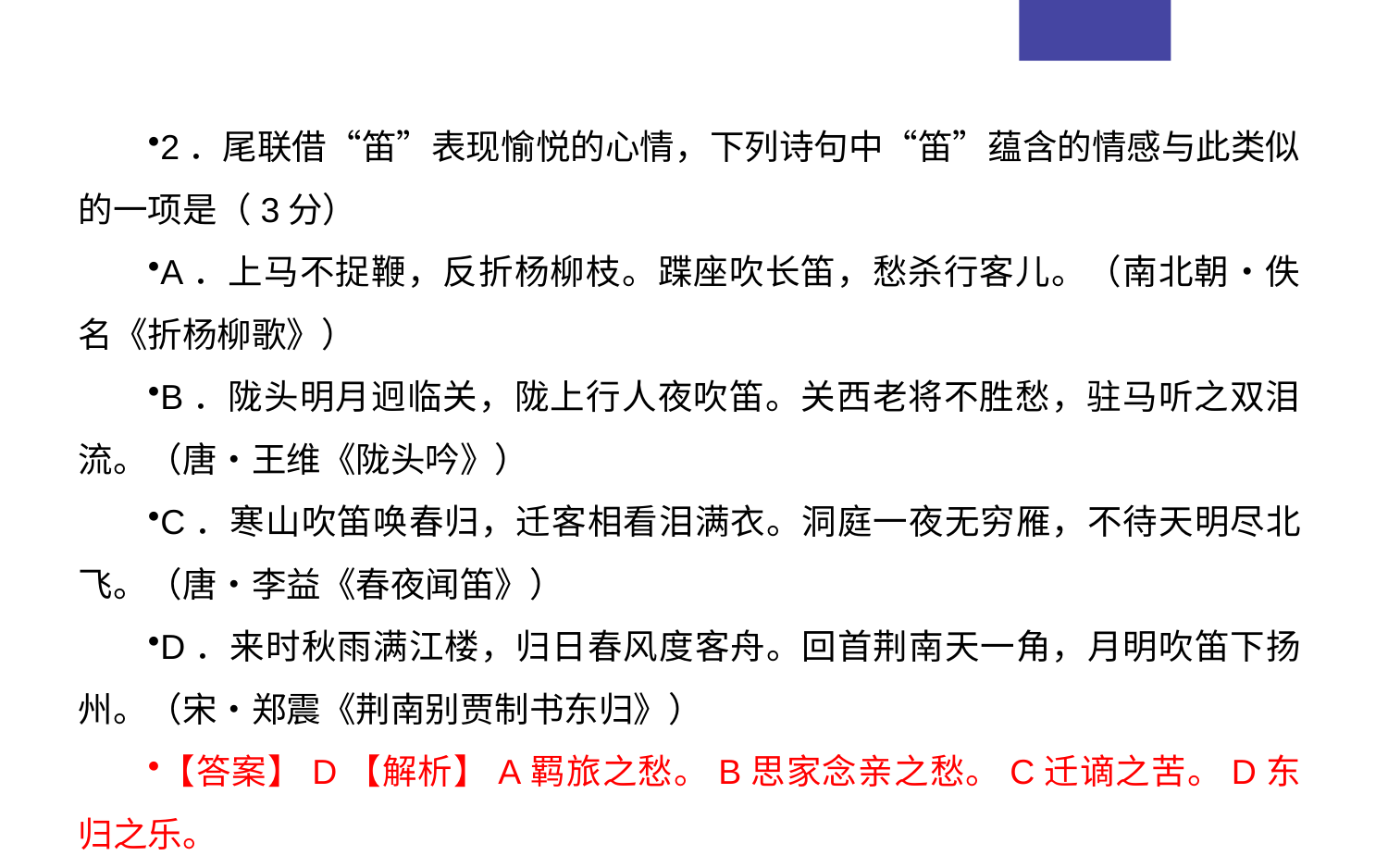

2．尾联借“笛”表现愉悦的心情，下列诗句中“笛”蕴含的情感与此类似的一项是（3分）
A．上马不捉鞭，反折杨柳枝。蹀座吹长笛，愁杀行客儿。（南北朝•佚名《折杨柳歌》）
B．陇头明月迥临关，陇上行人夜吹笛。关西老将不胜愁，驻马听之双泪流。（唐•王维《陇头吟》）
C．寒山吹笛唤春归，迁客相看泪满衣。洞庭一夜无穷雁，不待天明尽北飞。（唐•李益《春夜闻笛》）
D．来时秋雨满江楼，归日春风度客舟。回首荆南天一角，月明吹笛下扬州。（宋•郑震《荆南别贾制书东归》）
【答案】D【解析】A羁旅之愁。B思家念亲之愁。C迁谪之苦。D东归之乐。